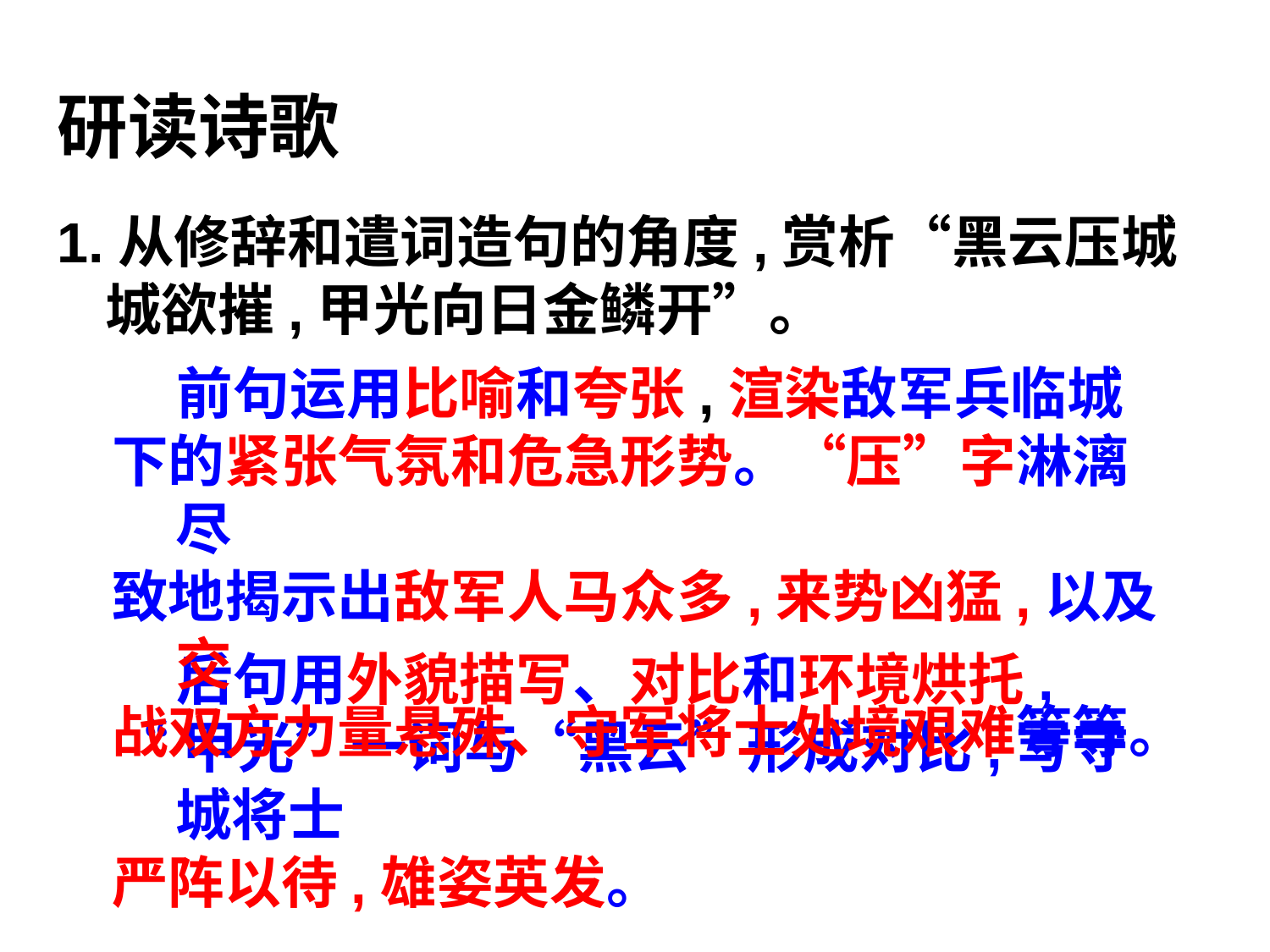

研读诗歌
1.从修辞和遣词造句的角度,赏析“黑云压城城欲摧,甲光向日金鳞开”。
    前句运用比喻和夸张,渲染敌军兵临城
下的紧张气氛和危急形势。“压”字淋漓尽
致地揭示出敌军人马众多,来势凶猛,以及交
战双方力量悬殊、守军将士处境艰难等等。
    后句用外貌描写、对比和环境烘托,
“甲光”一词与“黑云”形成对比,写守城将士
严阵以待,雄姿英发。